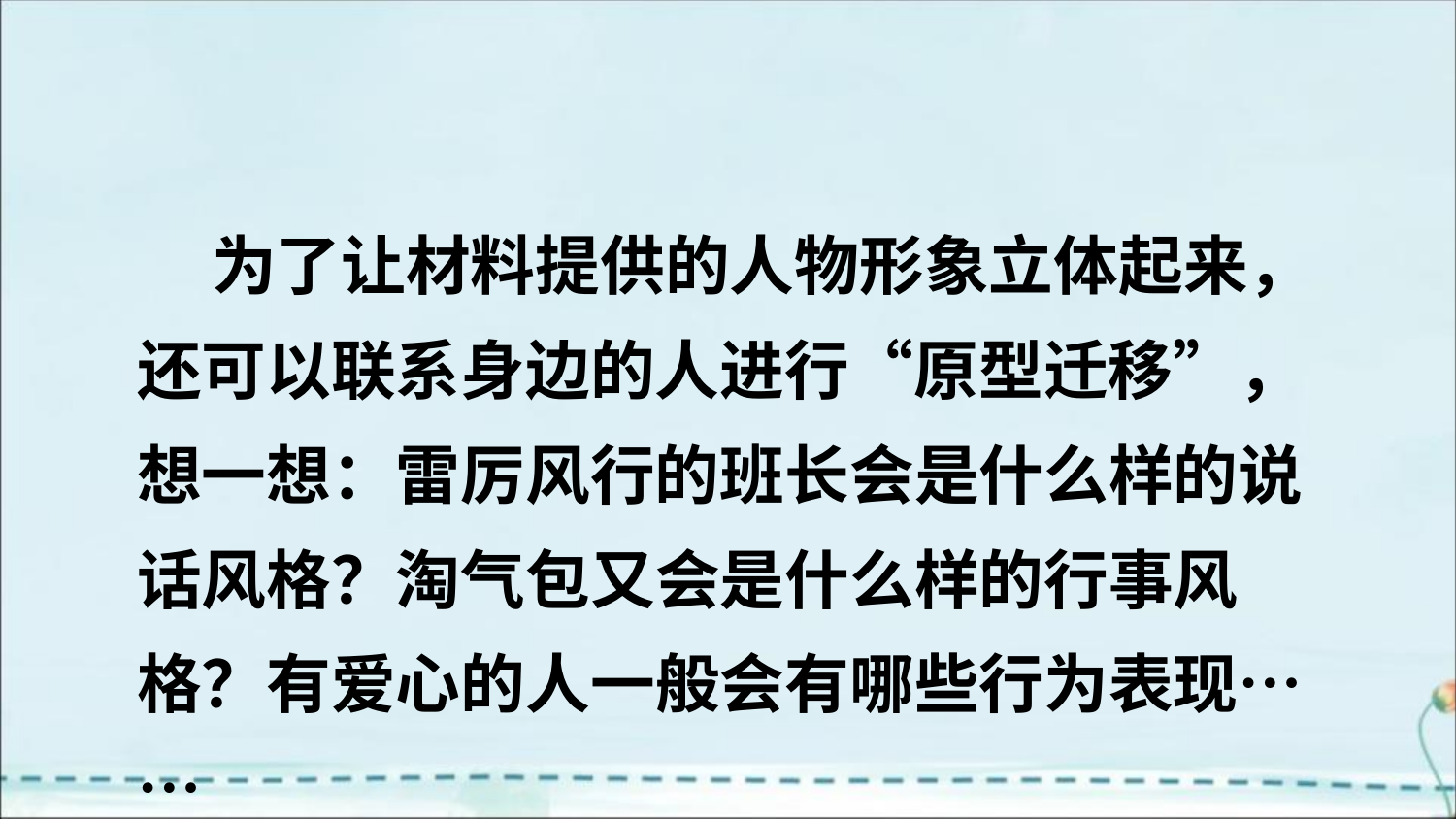

为了让材料提供的人物形象立体起来，还可以联系身边的人进行“原型迁移”，想一想：雷厉风行的班长会是什么样的说话风格？淘气包又会是什么样的行事风格？有爱心的人一般会有哪些行为表现……